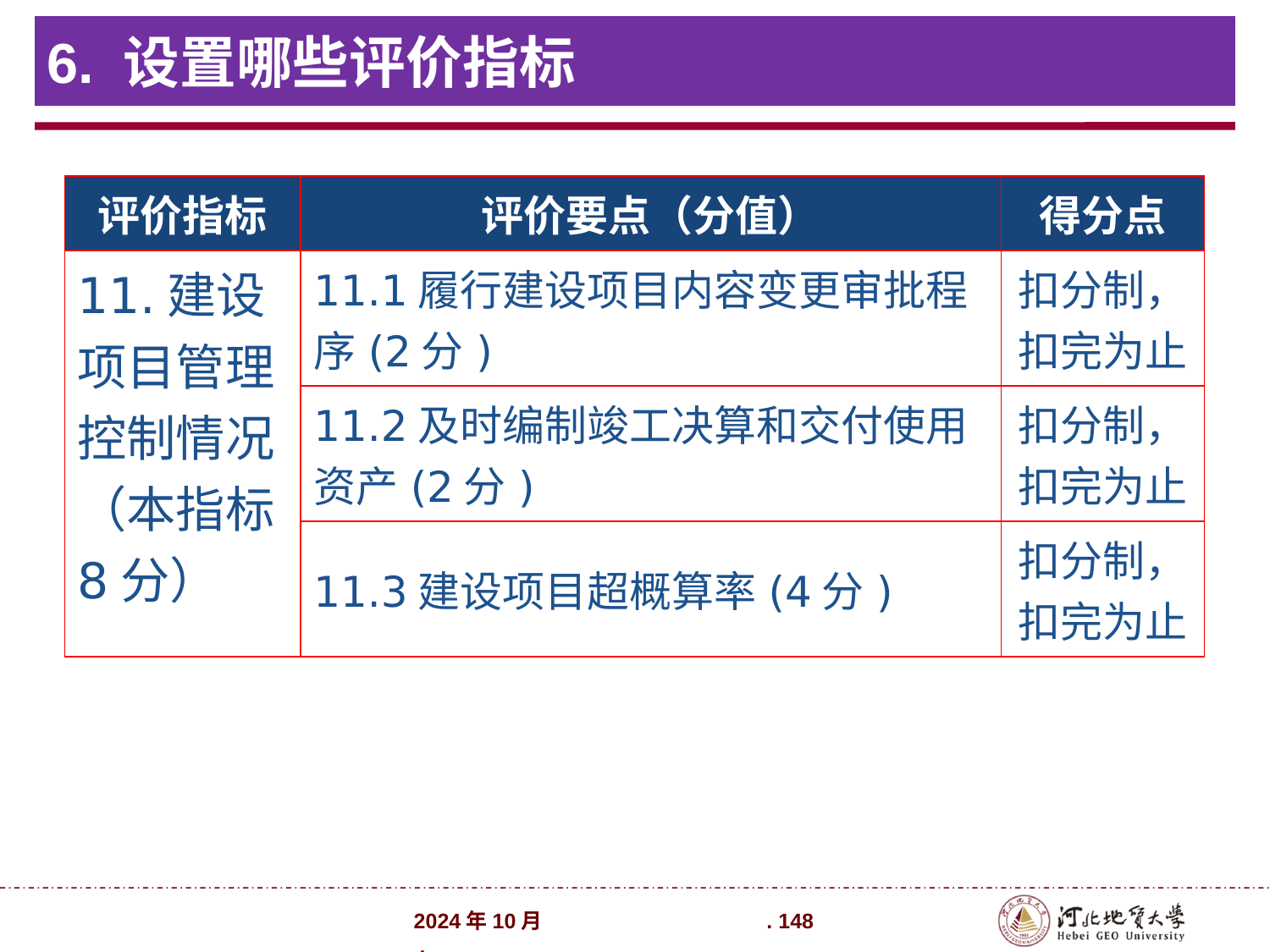

# 6. 设置哪些评价指标
| 评价指标 | 评价要点（分值） | 得分点 |
| --- | --- | --- |
| 11.建设项目管理控制情况（本指标8分） | 11.1履行建设项目内容变更审批程序(2分) | 扣分制，扣完为止 |
|  | 11.2及时编制竣工决算和交付使用资产(2分) | 扣分制，扣完为止 |
|  | 11.3建设项目超概算率(4分) | 扣分制，扣完为止 |
2024年10月                                             . 148 .